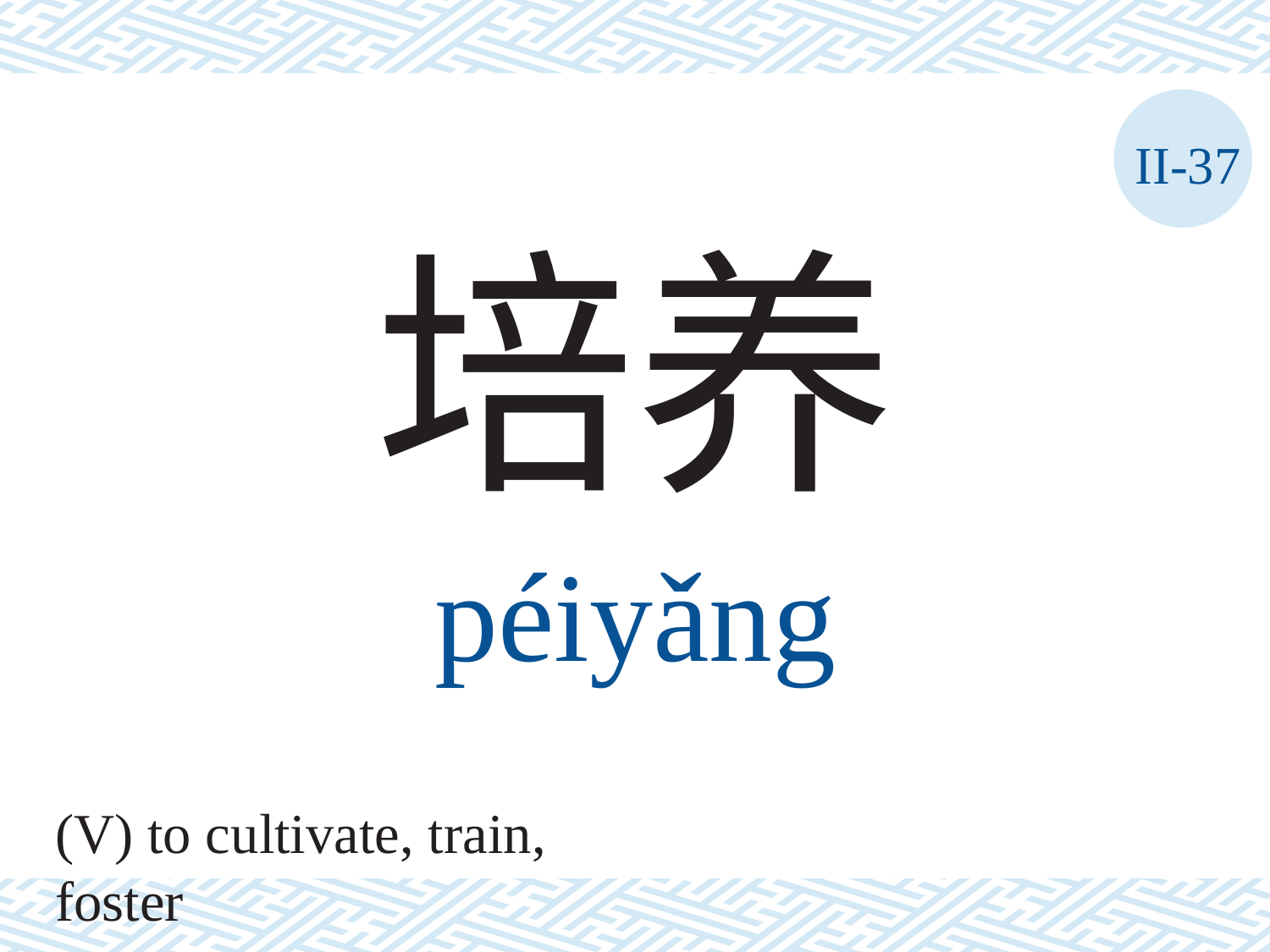

II-37
培养
péiyǎng
(V) to cultivate, train, foster